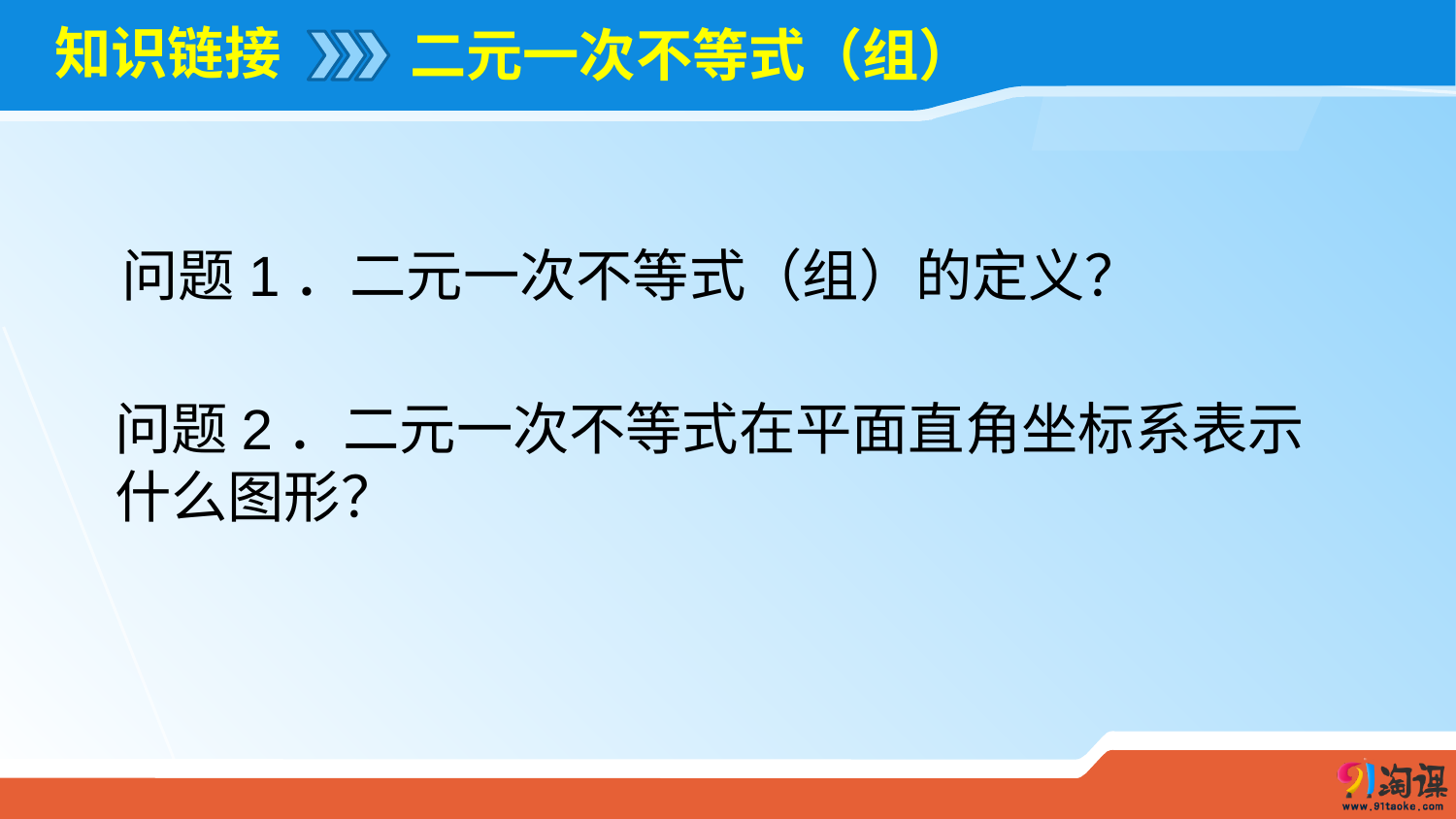

# 知识链接
二元一次不等式（组）
问题1．二元一次不等式（组）的定义？
问题2．二元一次不等式在平面直角坐标系表示
什么图形？